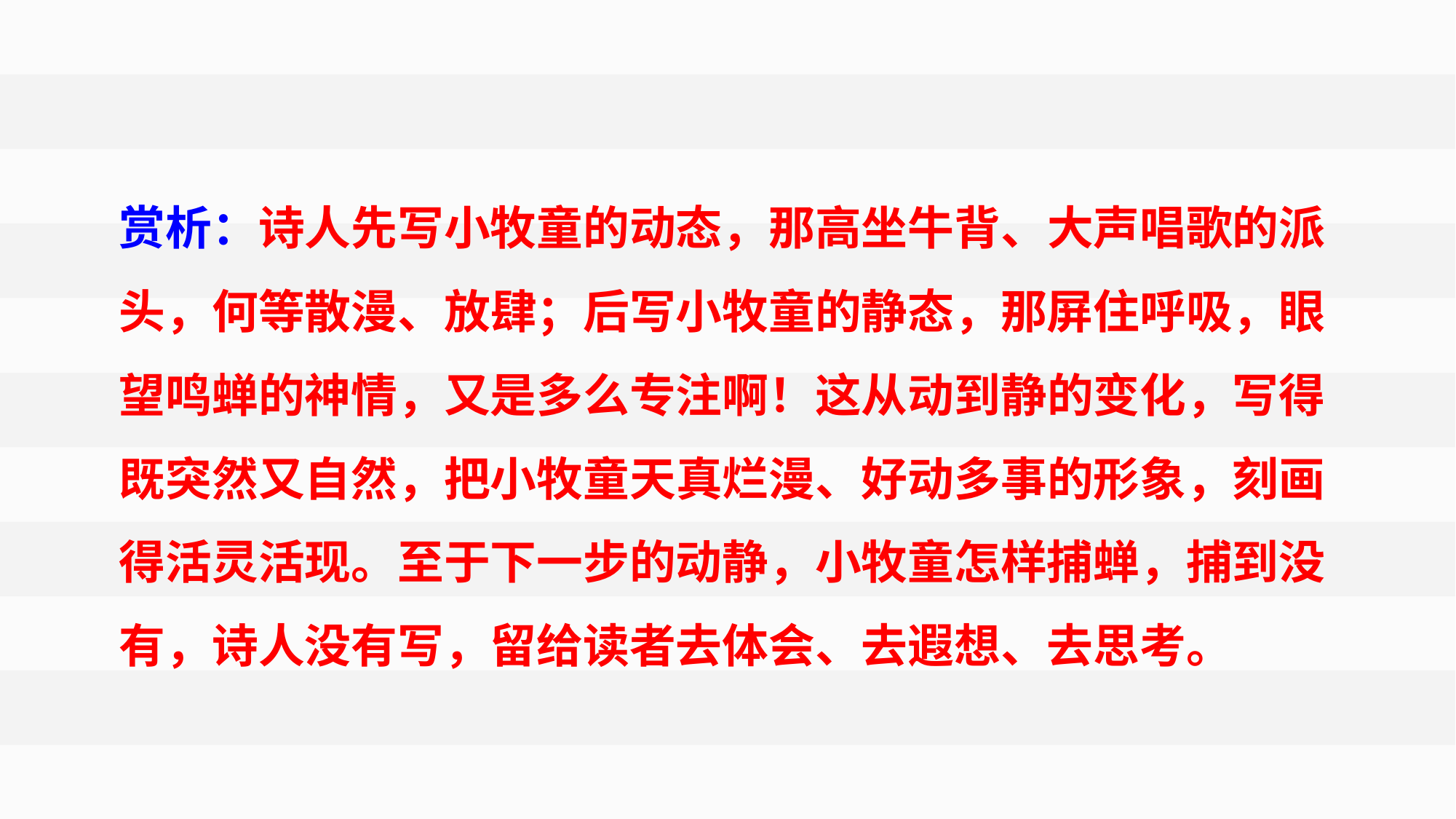

赏析：诗人先写小牧童的动态，那高坐牛背、大声唱歌的派头，何等散漫、放肆；后写小牧童的静态，那屏住呼吸，眼望鸣蝉的神情，又是多么专注啊！这从动到静的变化，写得既突然又自然，把小牧童天真烂漫、好动多事的形象，刻画得活灵活现。至于下一步的动静，小牧童怎样捕蝉，捕到没有，诗人没有写，留给读者去体会、去遐想、去思考。